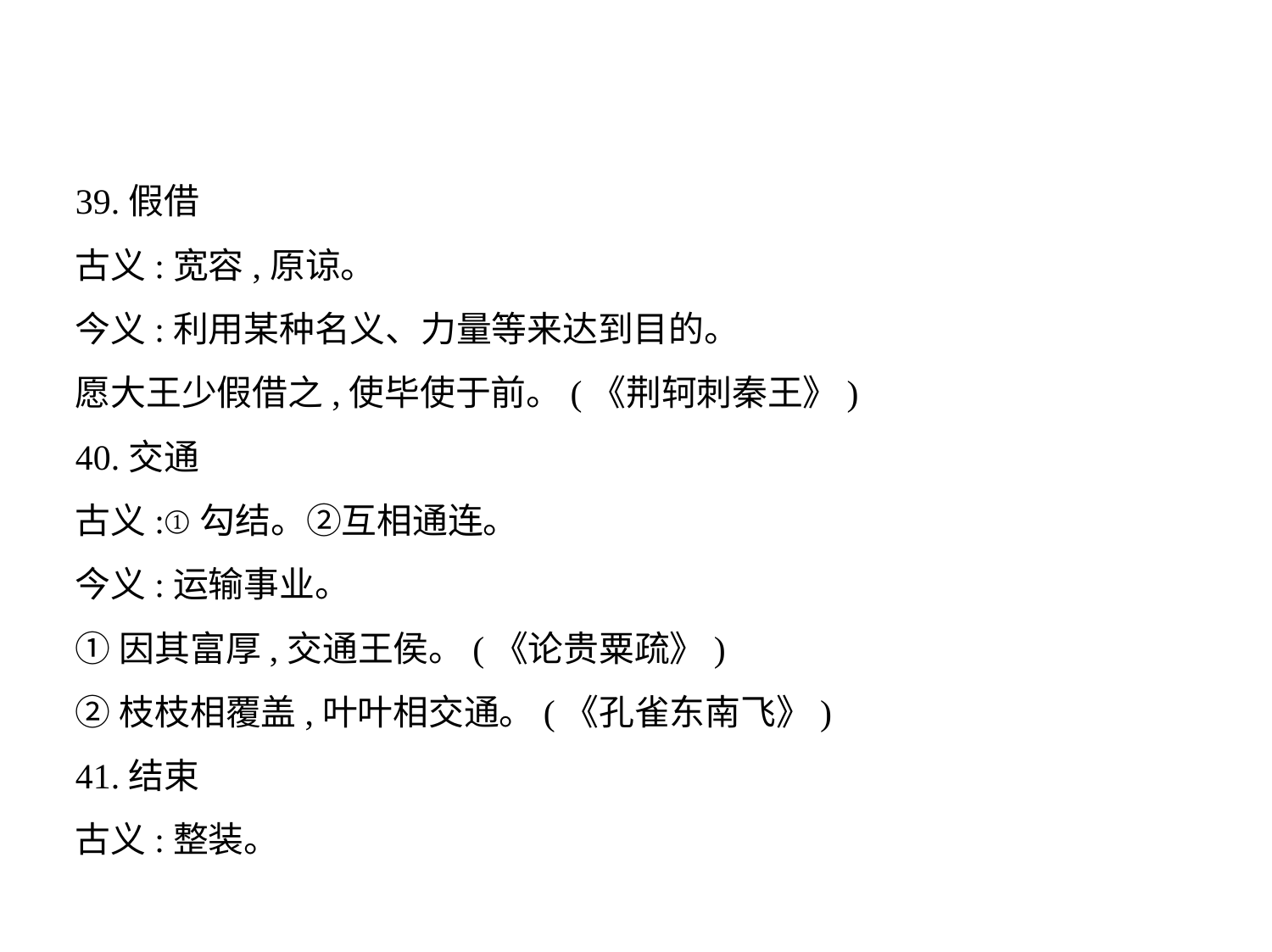

39.假借
古义:宽容,原谅。
今义:利用某种名义、力量等来达到目的。
愿大王少假借之,使毕使于前。(《荆轲刺秦王》)
40.交通
古义:①勾结。②互相通连。
今义:运输事业。
①因其富厚,交通王侯。(《论贵粟疏》)
②枝枝相覆盖,叶叶相交通。(《孔雀东南飞》)
41.结束
古义:整装。